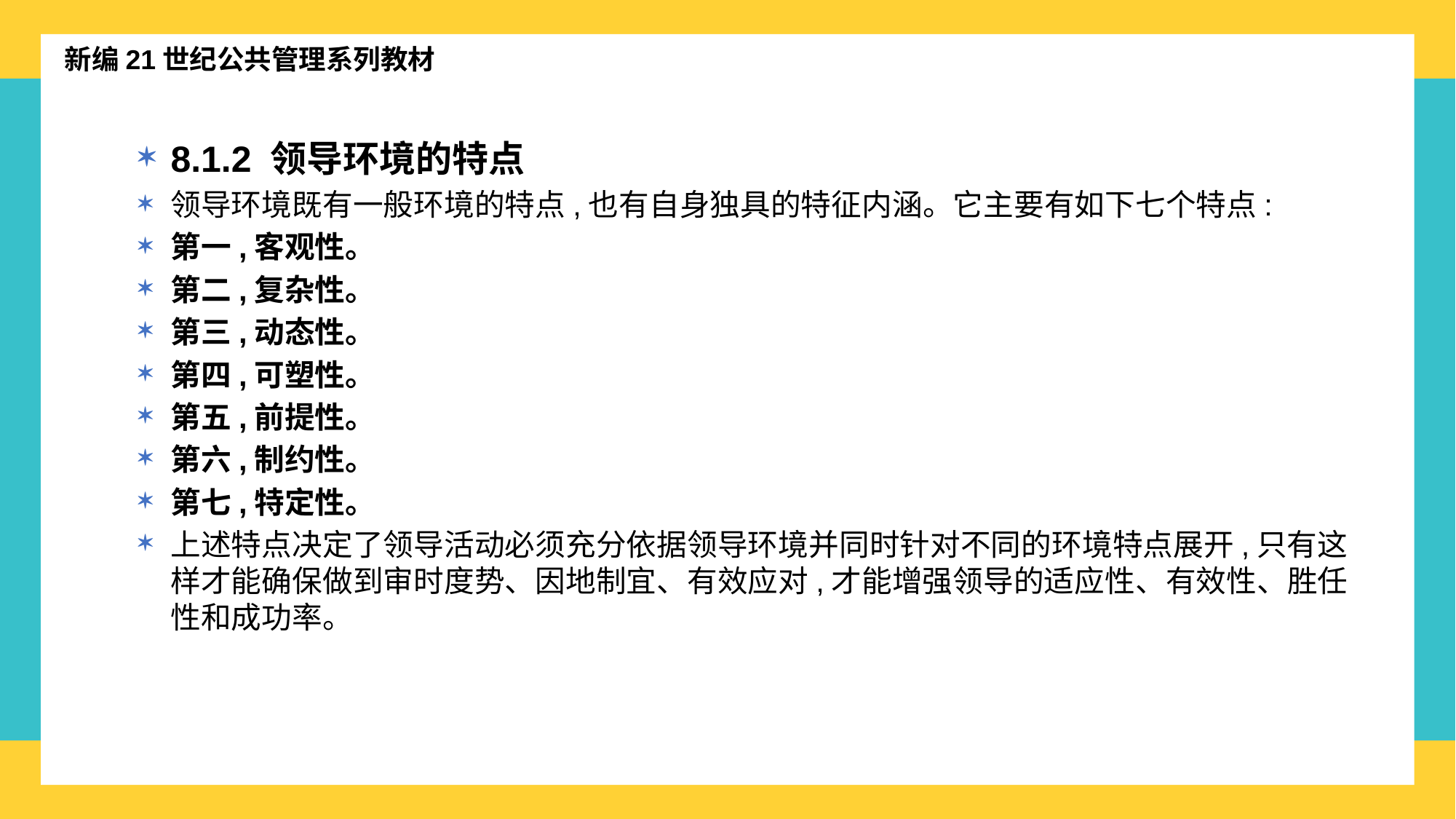

新编21世纪公共管理系列教材
8.1.2 领导环境的特点
领导环境既有一般环境的特点,也有自身独具的特征内涵。它主要有如下七个特点:
第一,客观性。
第二,复杂性。
第三,动态性。
第四,可塑性。
第五,前提性。
第六,制约性。
第七,特定性。
上述特点决定了领导活动必须充分依据领导环境并同时针对不同的环境特点展开,只有这样才能确保做到审时度势、因地制宜、有效应对,才能增强领导的适应性、有效性、胜任性和成功率。